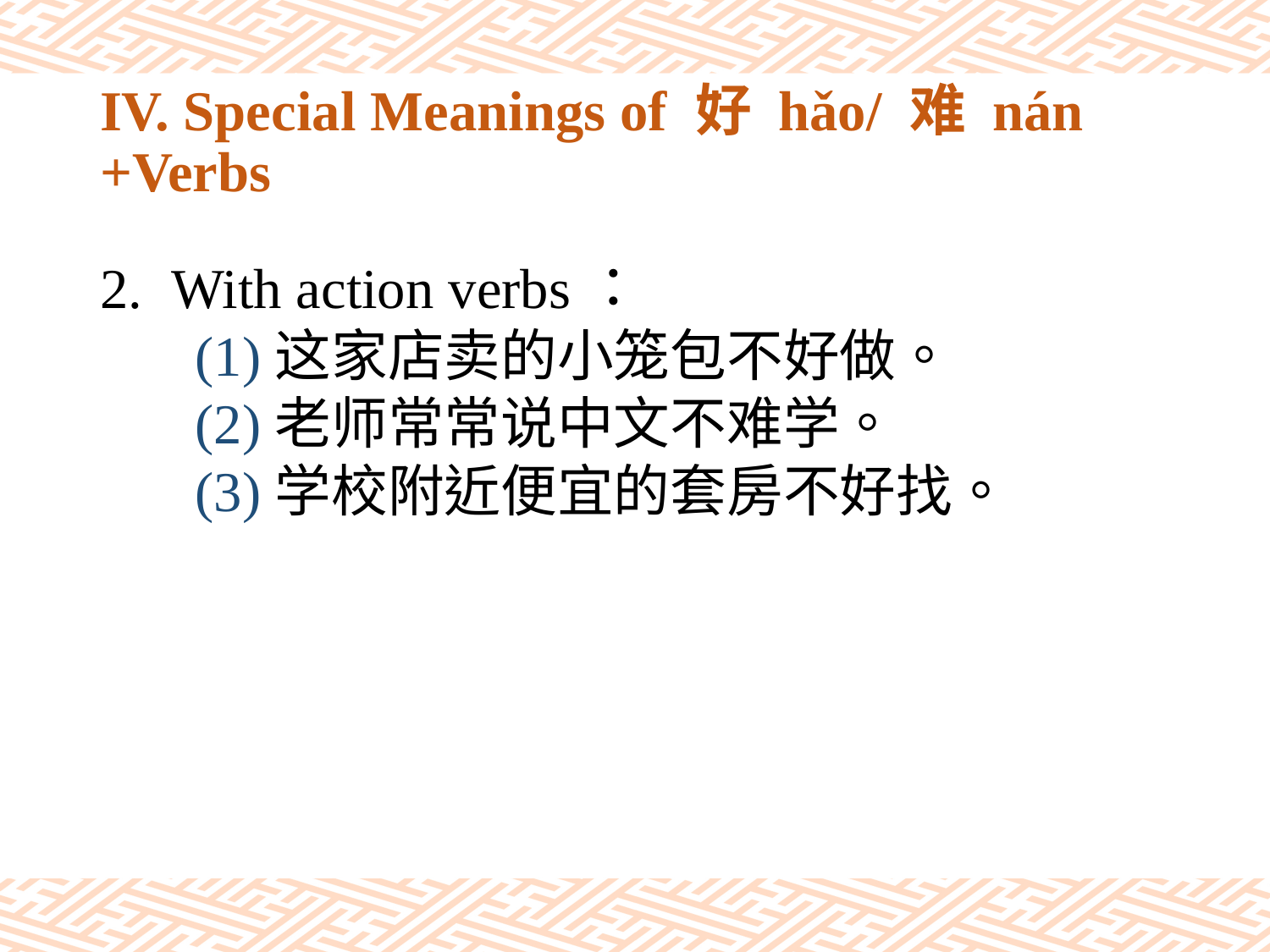

# IV. Special Meanings of 好 hǎo/ 难 nán +Verbs
With action verbs：
(1)这家店卖的小笼包不好做。
(2)老师常常说中文不难学。
(3)学校附近便宜的套房不好找。